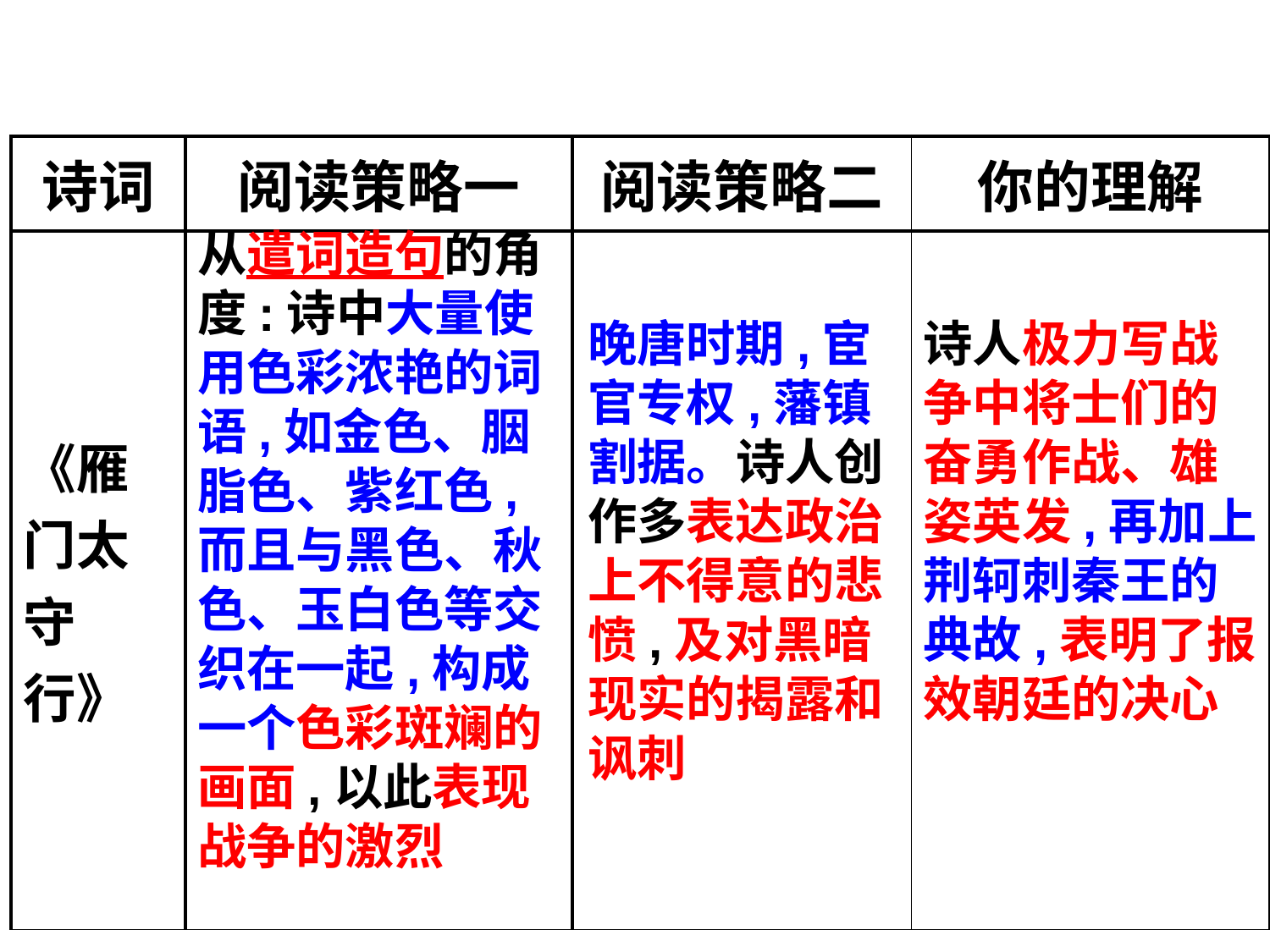

| 诗词 | 阅读策略一 | 阅读策略二 | 你的理解 |
| --- | --- | --- | --- |
| 《雁门太守行》 |  |  |  |
从遣词造句的角度:诗中大量使用色彩浓艳的词语,如金色、胭脂色、紫红色,而且与黑色、秋色、玉白色等交织在一起,构成一个色彩斑斓的画面,以此表现战争的激烈
晚唐时期,宦官专权,藩镇割据。诗人创作多表达政治上不得意的悲愤,及对黑暗现实的揭露和讽刺
诗人极力写战争中将士们的奋勇作战、雄姿英发,再加上荆轲刺秦王的典故,表明了报效朝廷的决心